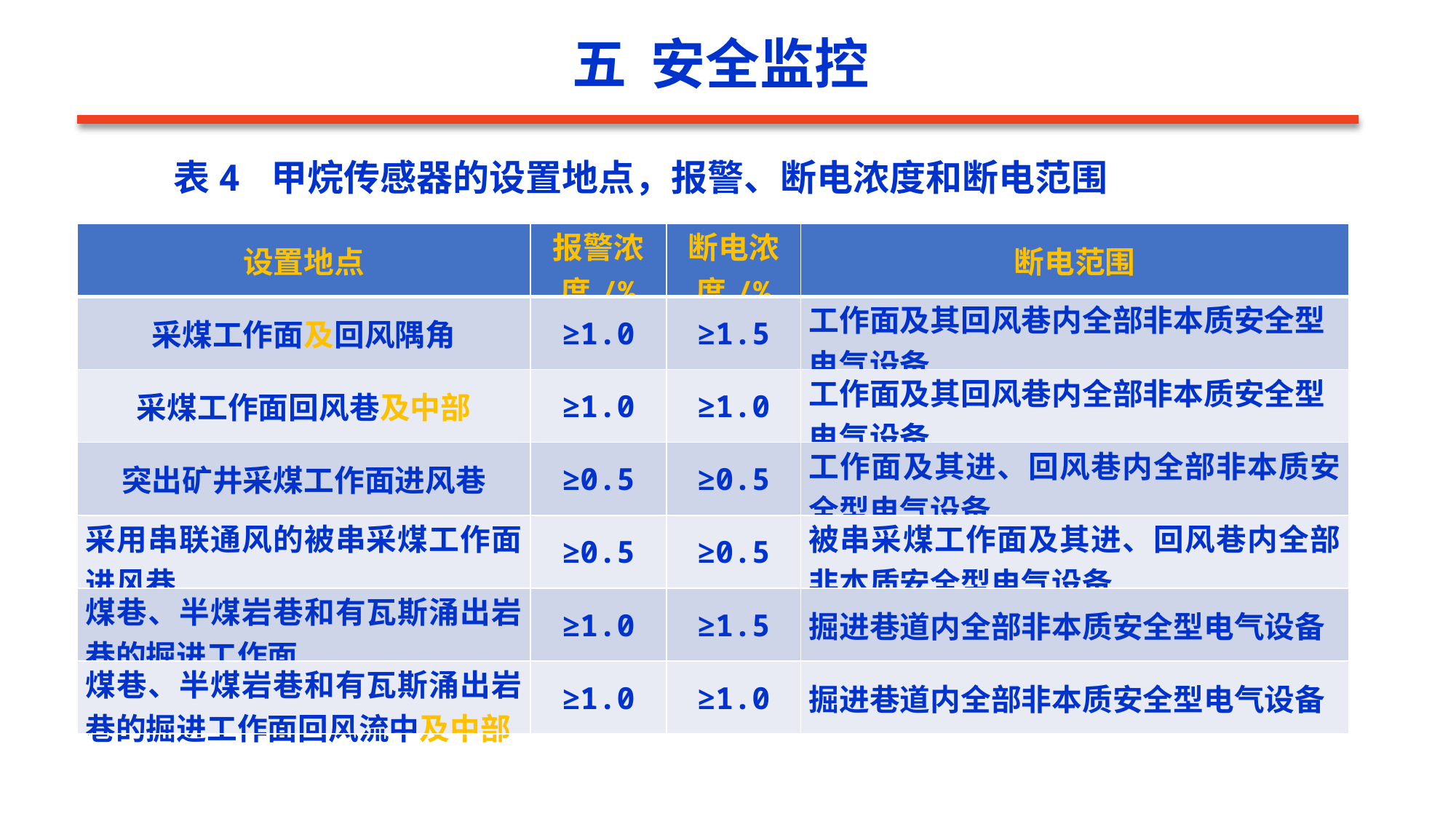

五  安全监控
       表4 甲烷传感器的设置地点，报警、断电浓度和断电范围

| 设置地点 | 报警浓度/% | 断电浓度/% | 断电范围 |
| --- | --- | --- | --- |
| 采煤工作面及回风隅角 | ≥1.0 | ≥1.5 | 工作面及其回风巷内全部非本质安全型电气设备 |
| 采煤工作面回风巷及中部 | ≥1.0 | ≥1.0 | 工作面及其回风巷内全部非本质安全型电气设备 |
| 突出矿井采煤工作面进风巷 | ≥0.5 | ≥0.5 | 工作面及其进、回风巷内全部非本质安全型电气设备 |
| 采用串联通风的被串采煤工作面进风巷 | ≥0.5 | ≥0.5 | 被串采煤工作面及其进、回风巷内全部非本质安全型电气设备 |
| 煤巷、半煤岩巷和有瓦斯涌出岩巷的掘进工作面 | ≥1.0 | ≥1.5 | 掘进巷道内全部非本质安全型电气设备 |
| 煤巷、半煤岩巷和有瓦斯涌出岩巷的掘进工作面回风流中及中部 | ≥1.0 | ≥1.0 | 掘进巷道内全部非本质安全型电气设备 |